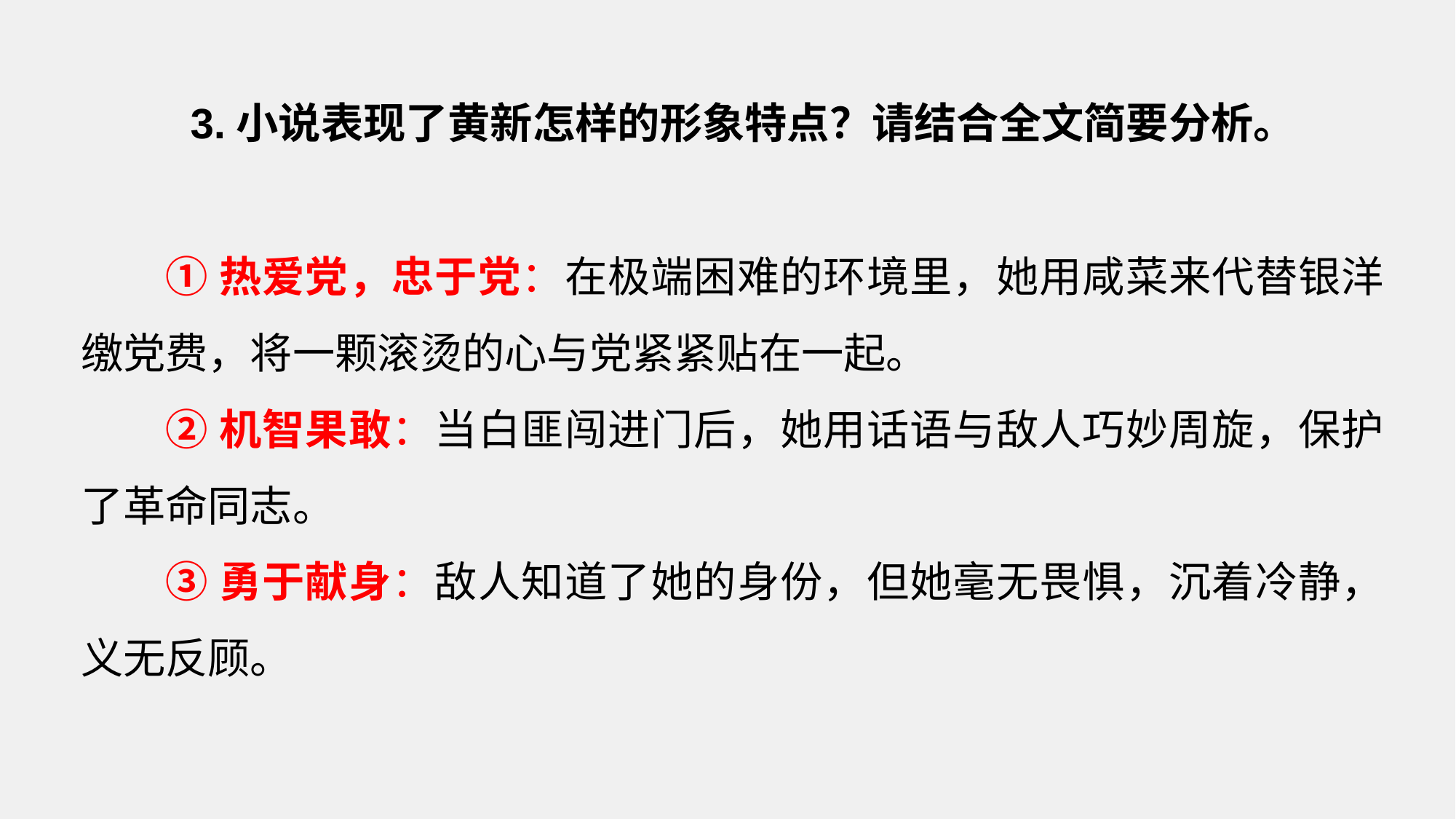

3.小说表现了黄新怎样的形象特点？请结合全文简要分析。
①热爱党，忠于党：在极端困难的环境里，她用咸菜来代替银洋缴党费，将一颗滚烫的心与党紧紧贴在一起。
②机智果敢：当白匪闯进门后，她用话语与敌人巧妙周旋，保护了革命同志。
③勇于献身：敌人知道了她的身份，但她毫无畏惧，沉着冷静，义无反顾。